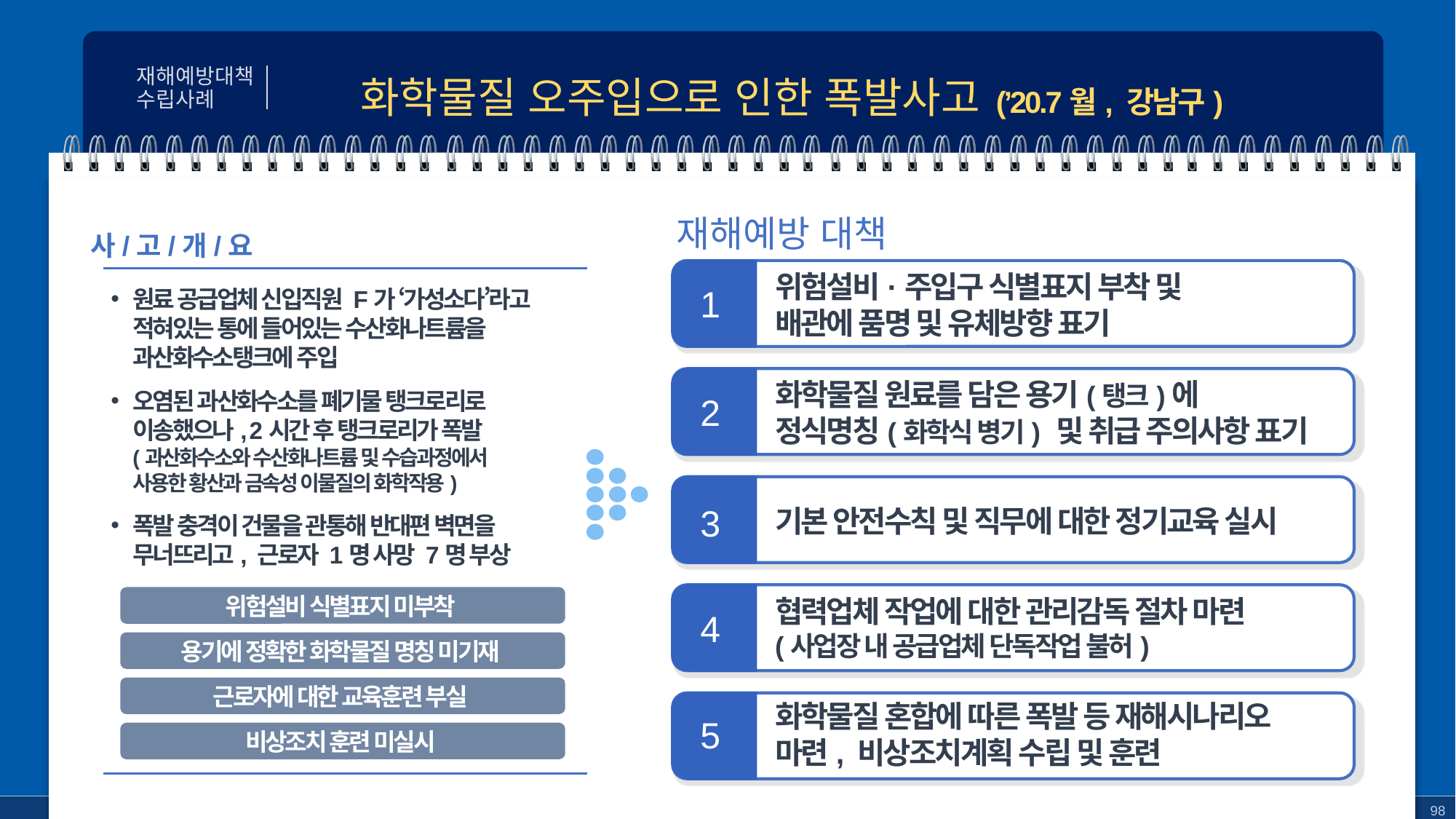

재해예방대책
수립사례
화학물질 오주입으로 인한 폭발사고 (’20.7월, 강남구)
재해예방 대책
사/고/개/요

위험설비·주입구 식별표지 부착 및
배관에 품명 및 유체방향 표기
1
원료 공급업체 신입직원 F가 ‘가성소다’라고 적혀있는 통에 들어있는 수산화나트륨을
과산화수소탱크에 주입
오염된 과산화수소를 폐기물 탱크로리로
이송했으나, 2시간 후 탱크로리가 폭발
(과산화수소와 수산화나트륨 및 수습과정에서
사용한 황산과 금속성 이물질의 화학작용)
폭발 충격이 건물을 관통해 반대편 벽면을
무너뜨리고, 근로자 1명 사망 7명 부상

화학물질 원료를 담은 용기(탱크)에
정식명칭(화학식 병기) 및 취급 주의사항 표기
2

3
기본 안전수칙 및 직무에 대한 정기교육 실시

위험설비 식별표지 미부착
용기에 정확한 화학물질 명칭 미기재
근로자에 대한 교육훈련 부실
비상조치 훈련 미실시
협력업체 작업에 대한 관리감독 절차 마련
(사업장 내 공급업체 단독작업 불허)
4
화학물질 혼합에 따른 폭발 등 재해시나리오
마련, 비상조치계획 수립 및 훈련

5
 98